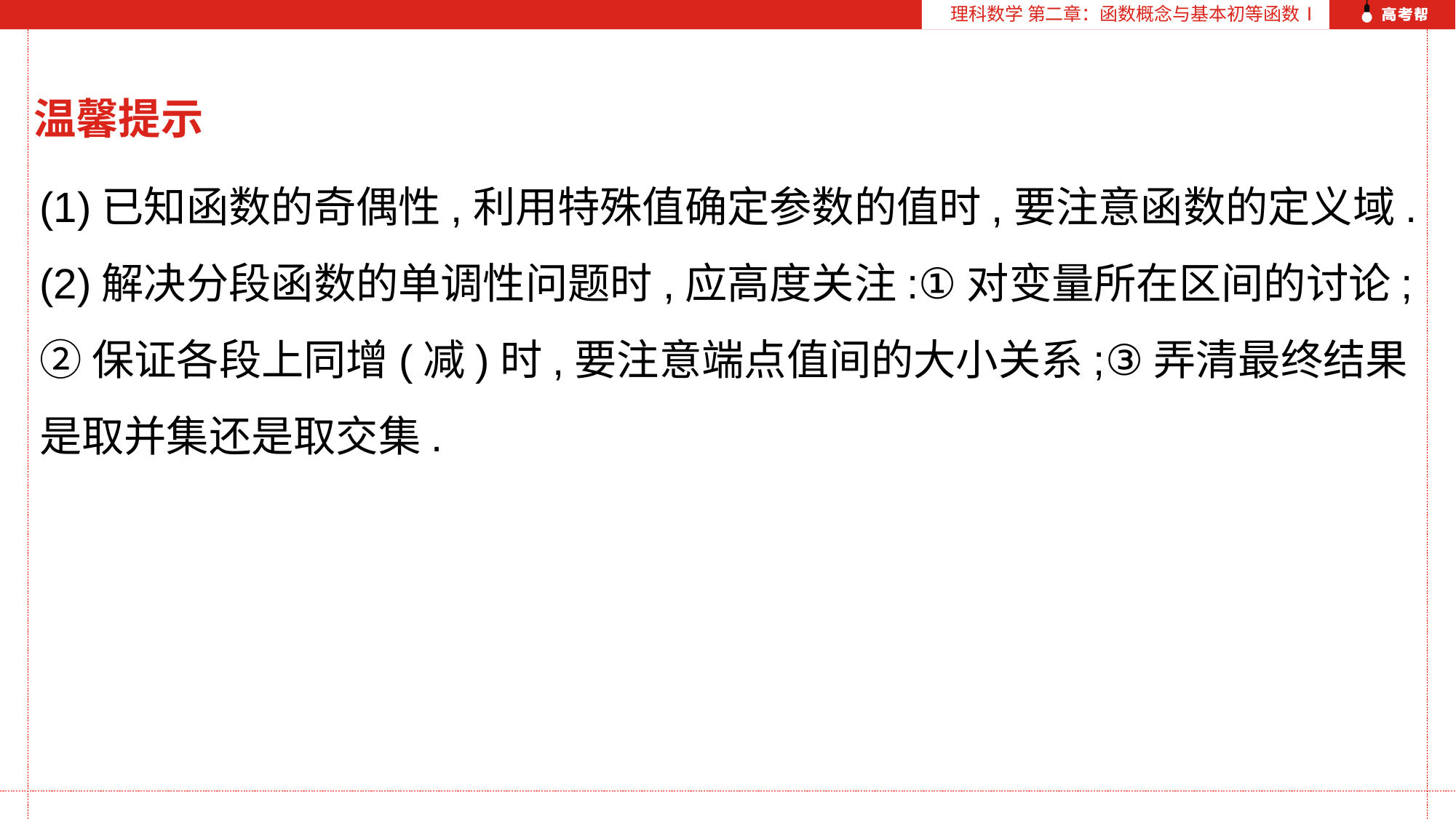

理科数学 第二章：函数概念与基本初等函数Ⅰ

温馨提示
(1)已知函数的奇偶性,利用特殊值确定参数的值时,要注意函数的定义域.
(2)解决分段函数的单调性问题时,应高度关注:①对变量所在区间的讨论;
②保证各段上同增(减)时,要注意端点值间的大小关系;③弄清最终结果是取并集还是取交集.